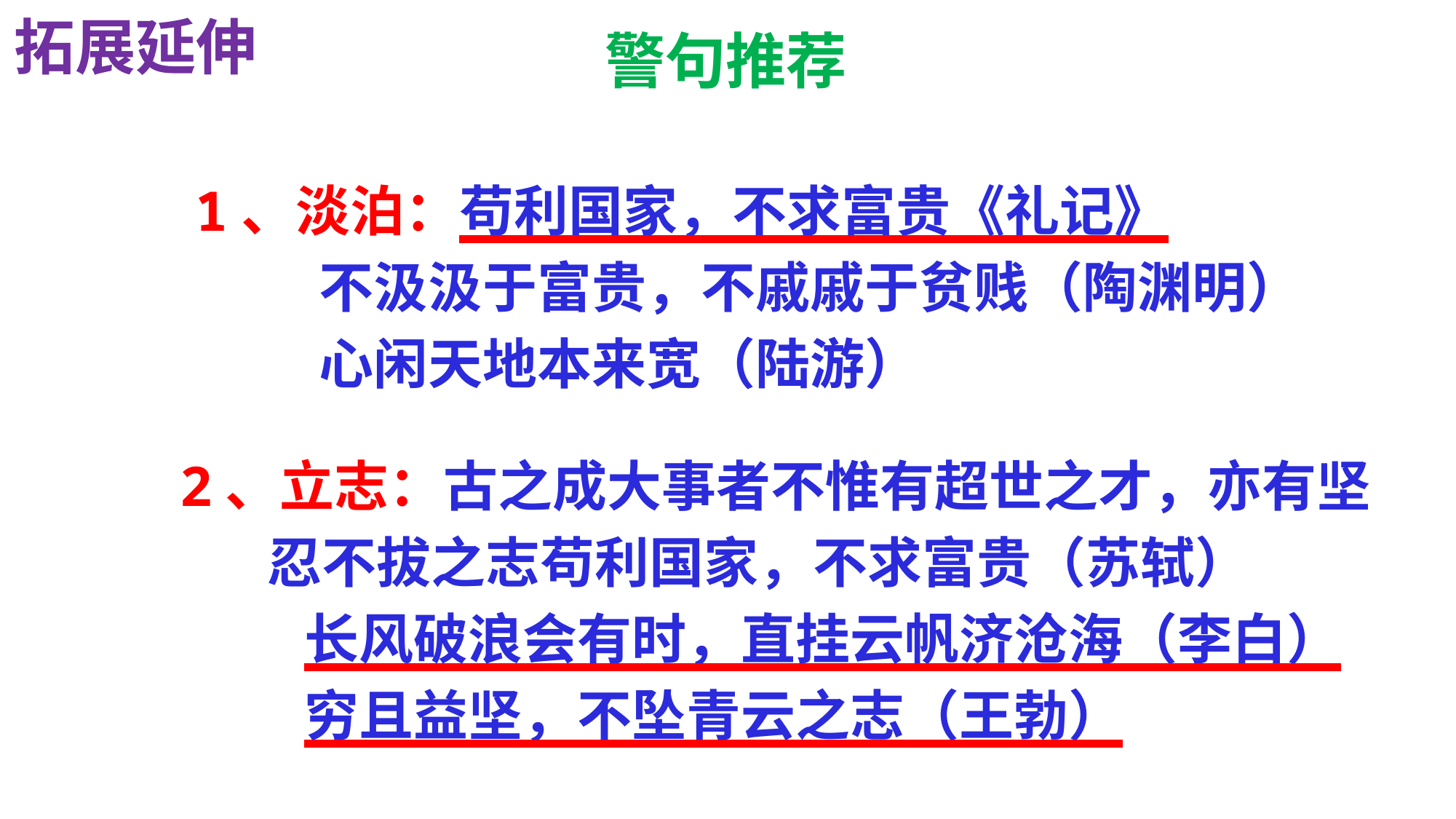

拓展延伸
警句推荐
1、淡泊：苟利国家，不求富贵《礼记》
         不汲汲于富贵，不戚戚于贫贱（陶渊明）
         心闲天地本来宽（陆游）
2、立志：古之成大事者不惟有超世之才，亦有坚
      忍不拔之志苟利国家，不求富贵（苏轼）
         长风破浪会有时，直挂云帆济沧海（李白）
         穷且益坚，不坠青云之志（王勃）